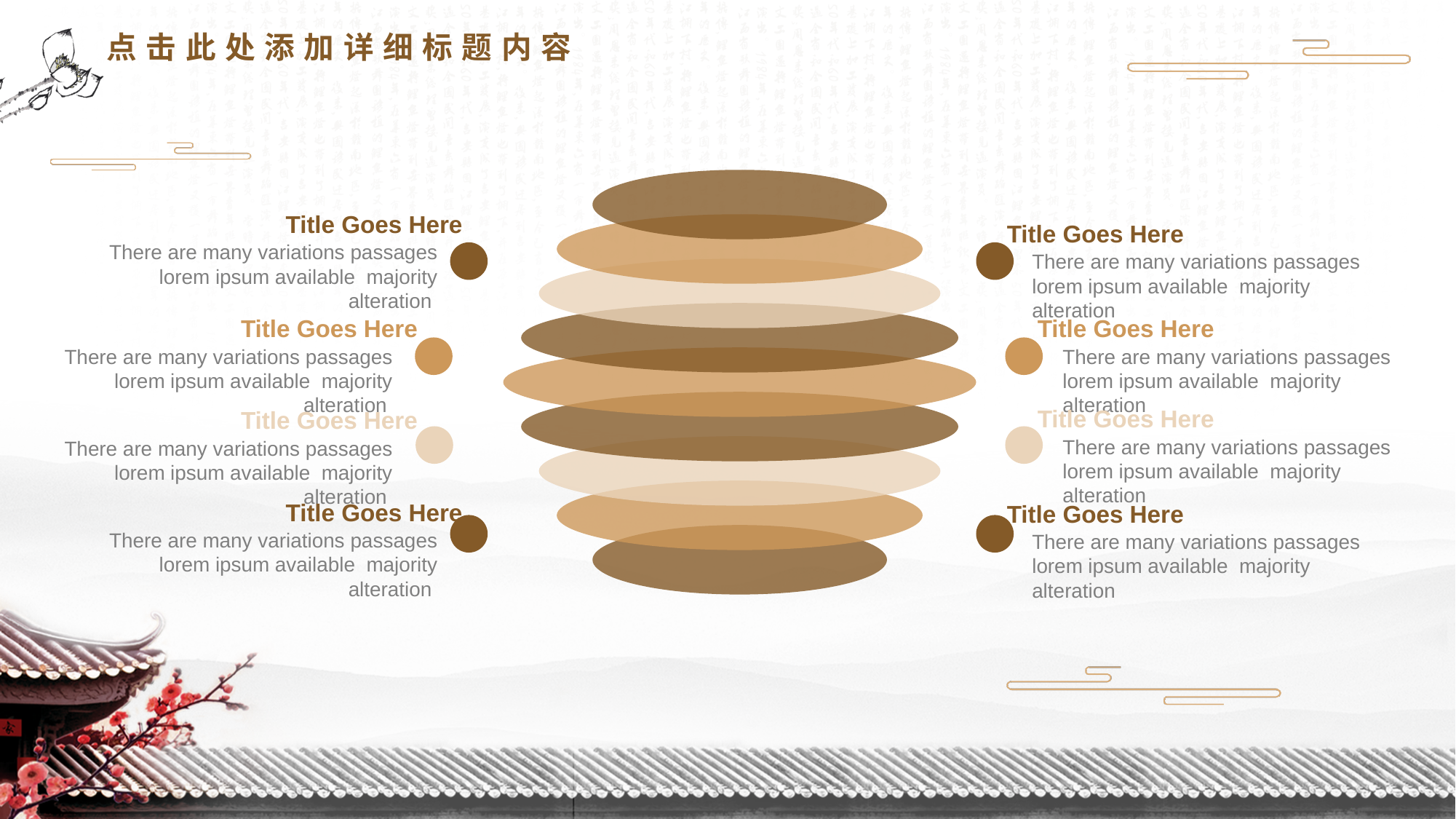

点击此处添加详细标题内容

Title Goes Here
There are many variations passages lorem ipsum available  majority alteration

Title Goes Here
There are many variations passages lorem ipsum available  majority alteration

Title Goes Here
There are many variations passages lorem ipsum available  majority alteration
Title Goes Here
There are many variations passages lorem ipsum available  majority alteration

Title Goes Here
There are many variations passages lorem ipsum available  majority alteration
Title Goes Here
There are many variations passages lorem ipsum available  majority alteration

Title Goes Here
There are many variations passages lorem ipsum available  majority alteration
Title Goes Here
There are many variations passages lorem ipsum available  majority alteration